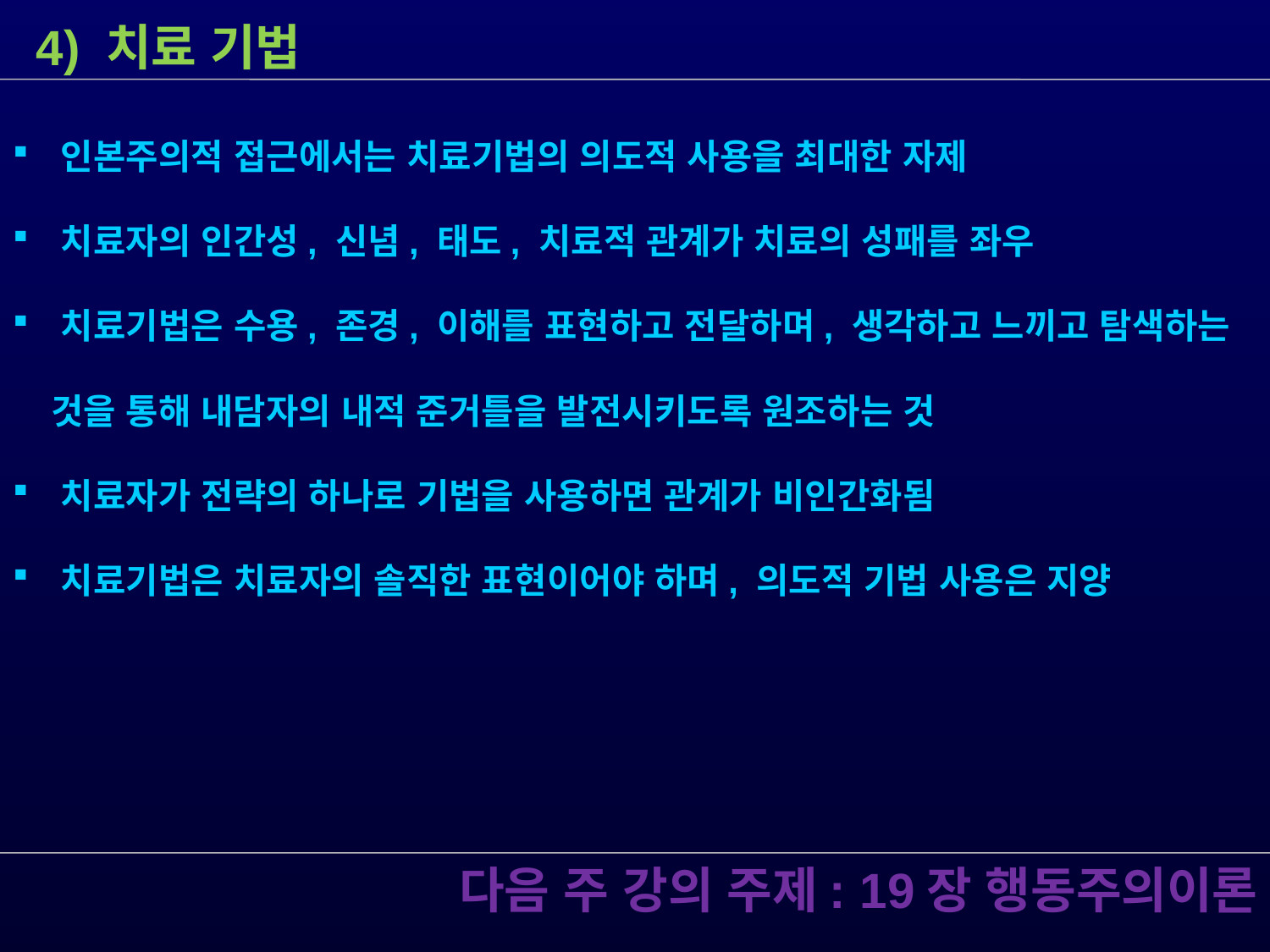

4) 치료 기법

 인본주의적 접근에서는 치료기법의 의도적 사용을 최대한 자제
 치료자의 인간성, 신념, 태도, 치료적 관계가 치료의 성패를 좌우
 치료기법은 수용, 존경, 이해를 표현하고 전달하며, 생각하고 느끼고 탐색하는
   것을 통해 내담자의 내적 준거틀을 발전시키도록 원조하는 것
 치료자가 전략의 하나로 기법을 사용하면 관계가 비인간화됨
 치료기법은 치료자의 솔직한 표현이어야 하며, 의도적 기법 사용은 지양
 다음 주 강의 주제: 19장 행동주의이론